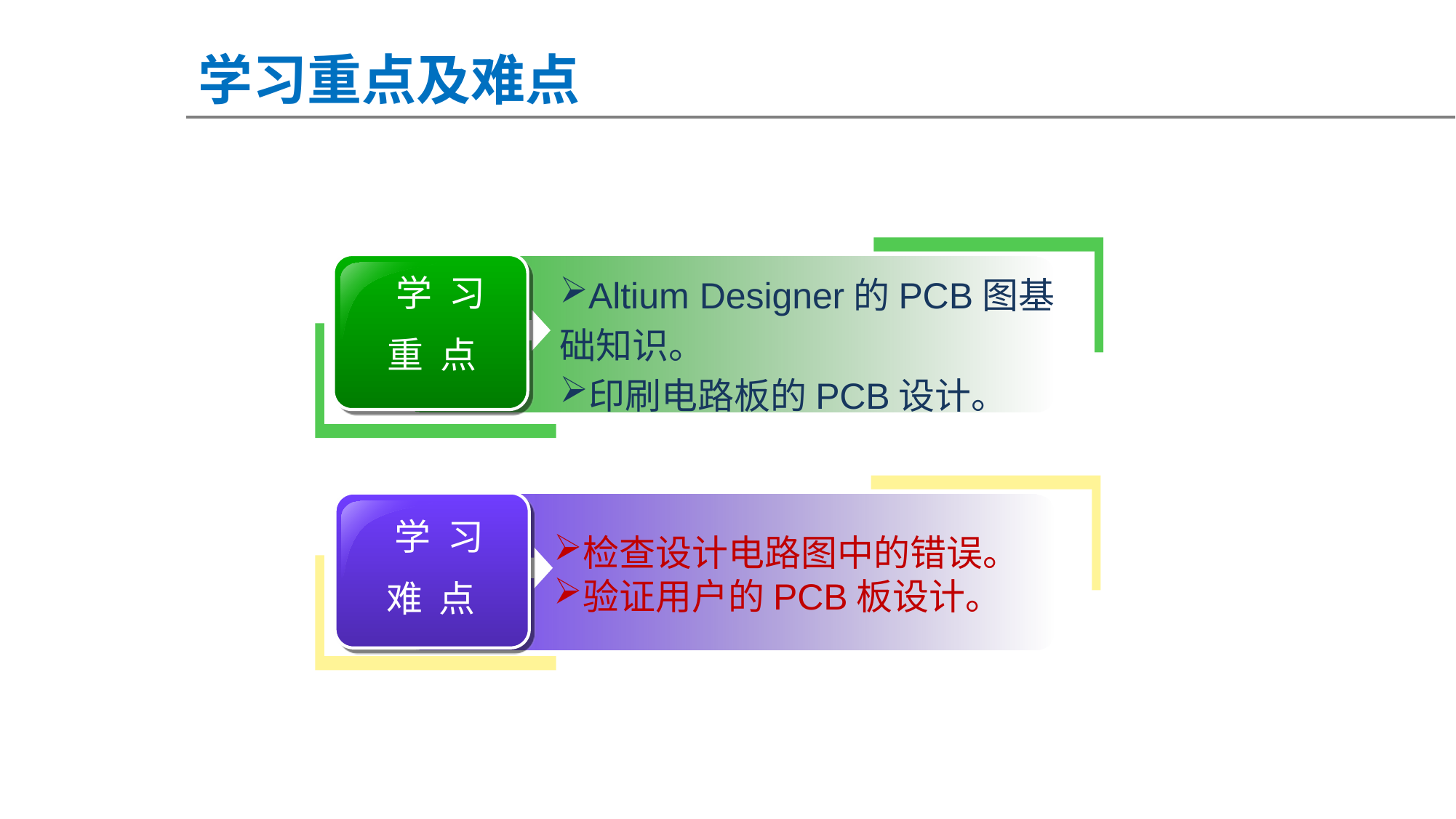

学习重点及难点

Altium Designer的PCB图基础知识。
印刷电路板的PCB设计。

 学  习
重  点

 学  习
难  点
检查设计电路图中的错误。
验证用户的PCB板设计。